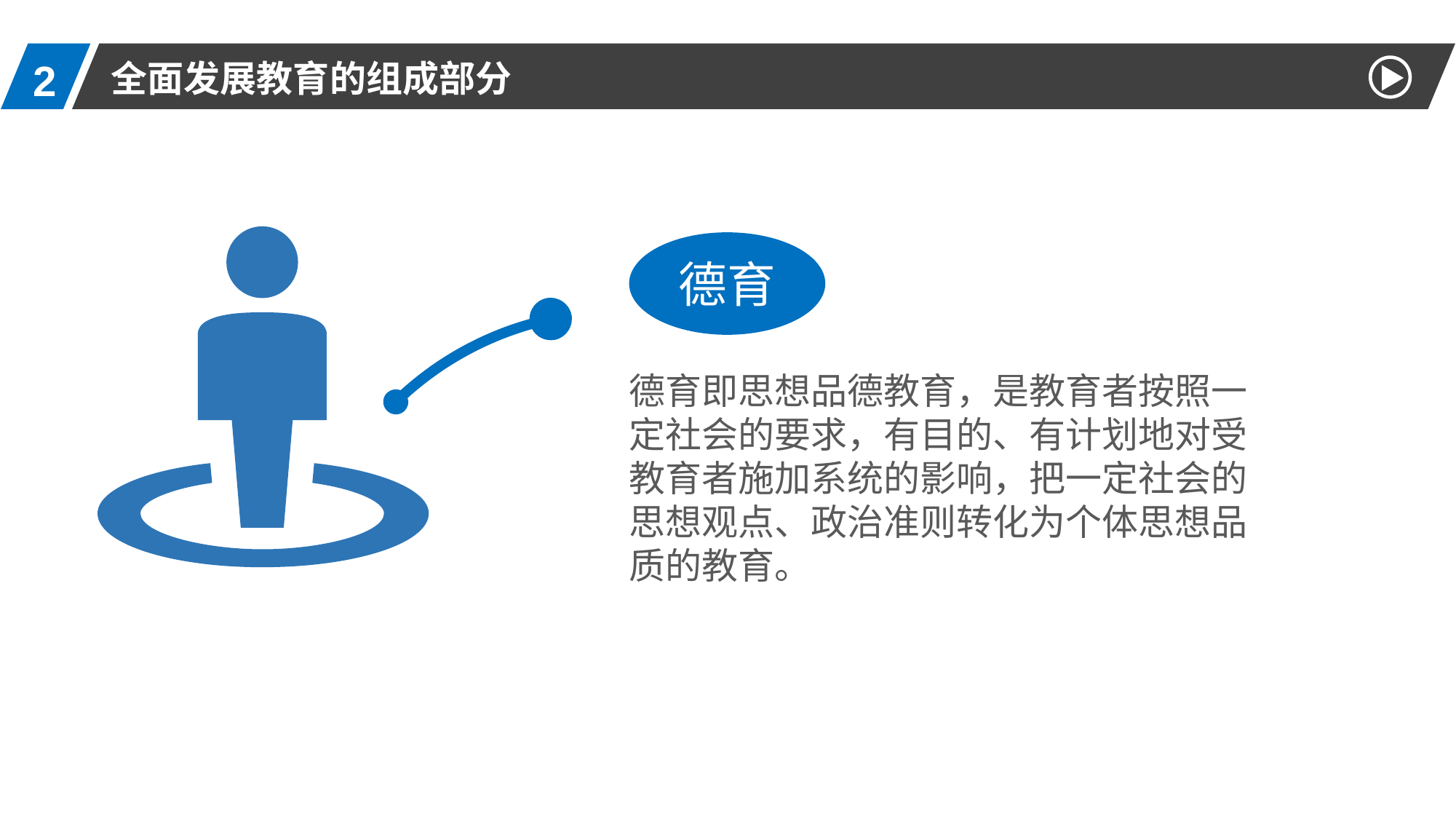

2
全面发展教育的组成部分

德育
德育即思想品德教育，是教育者按照一定社会的要求，有目的、有计划地对受教育者施加系统的影响，把一定社会的思想观点、政治准则转化为个体思想品质的教育。